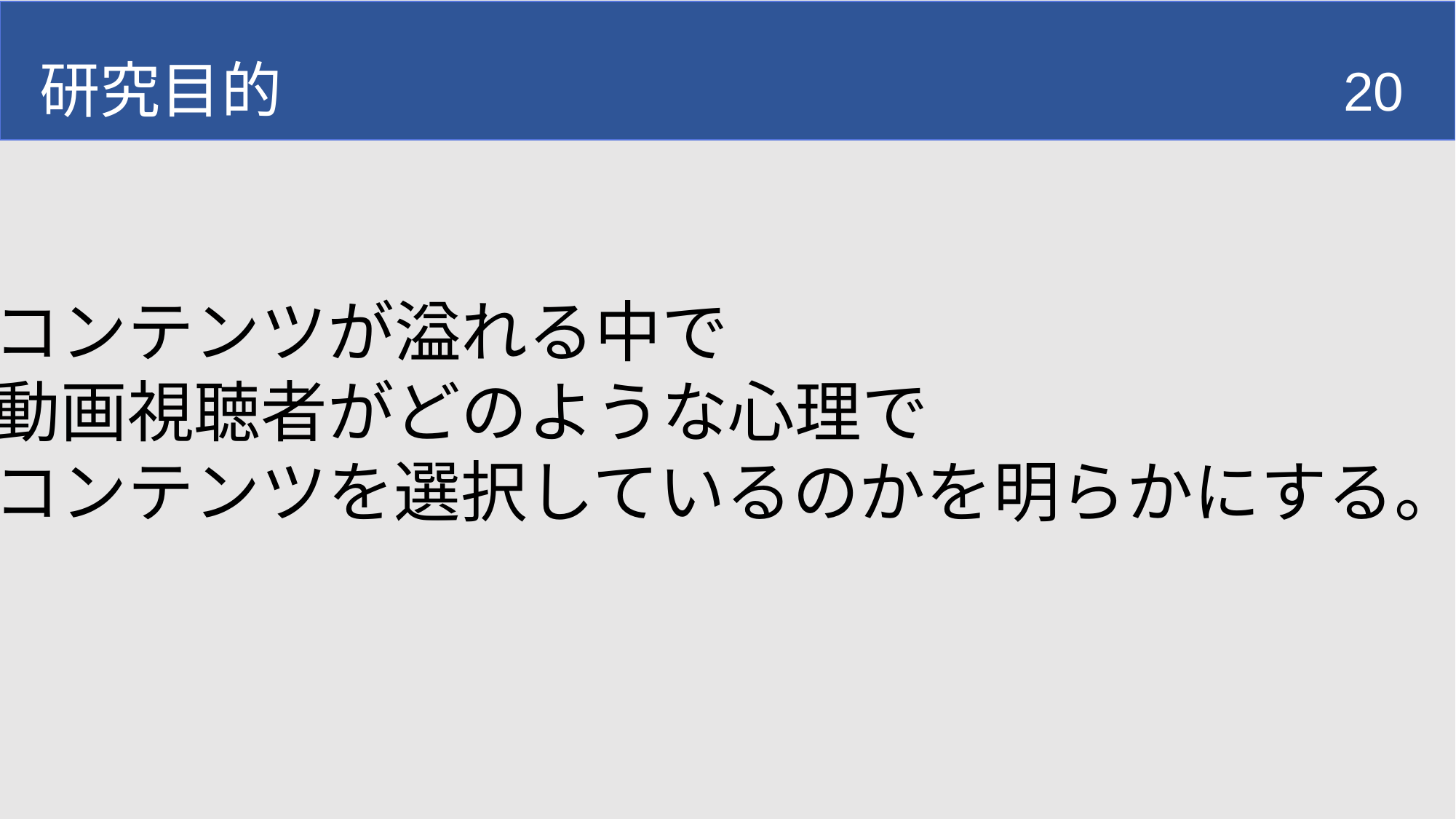

研究目的
20
コンテンツが溢れる中で
動画視聴者がどのような心理で
コンテンツを選択しているのかを明らかにする。